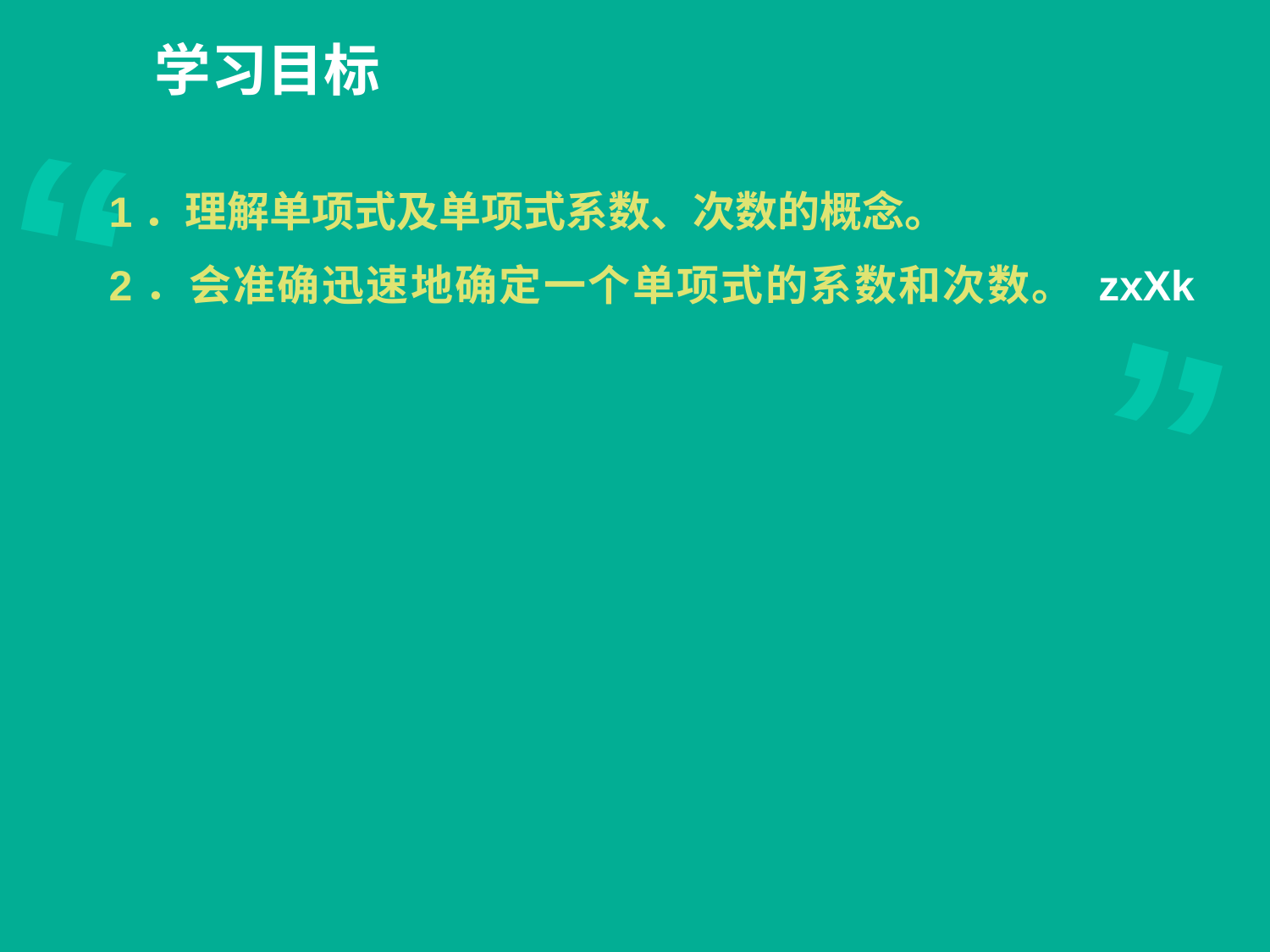

# 学习目标
1．理解单项式及单项式系数、次数的概念。
2．会准确迅速地确定一个单项式的系数和次数。 zxXk